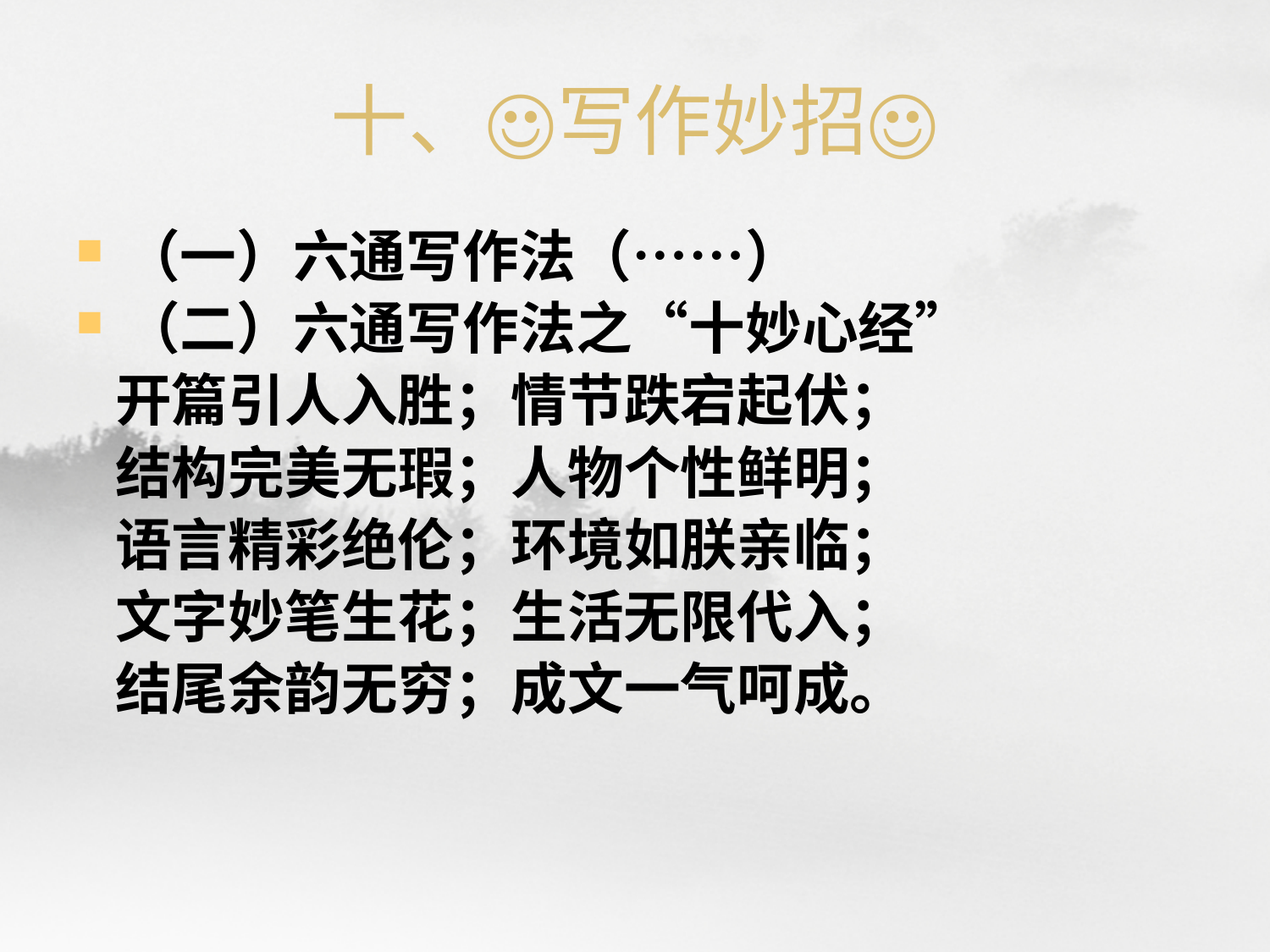

# 十、☺写作妙招☺
（一）六通写作法（……）
（二）六通写作法之“十妙心经”
  开篇引人入胜；情节跌宕起伏；
  结构完美无瑕；人物个性鲜明；
  语言精彩绝伦；环境如朕亲临；
  文字妙笔生花；生活无限代入；
  结尾余韵无穷；成文一气呵成。